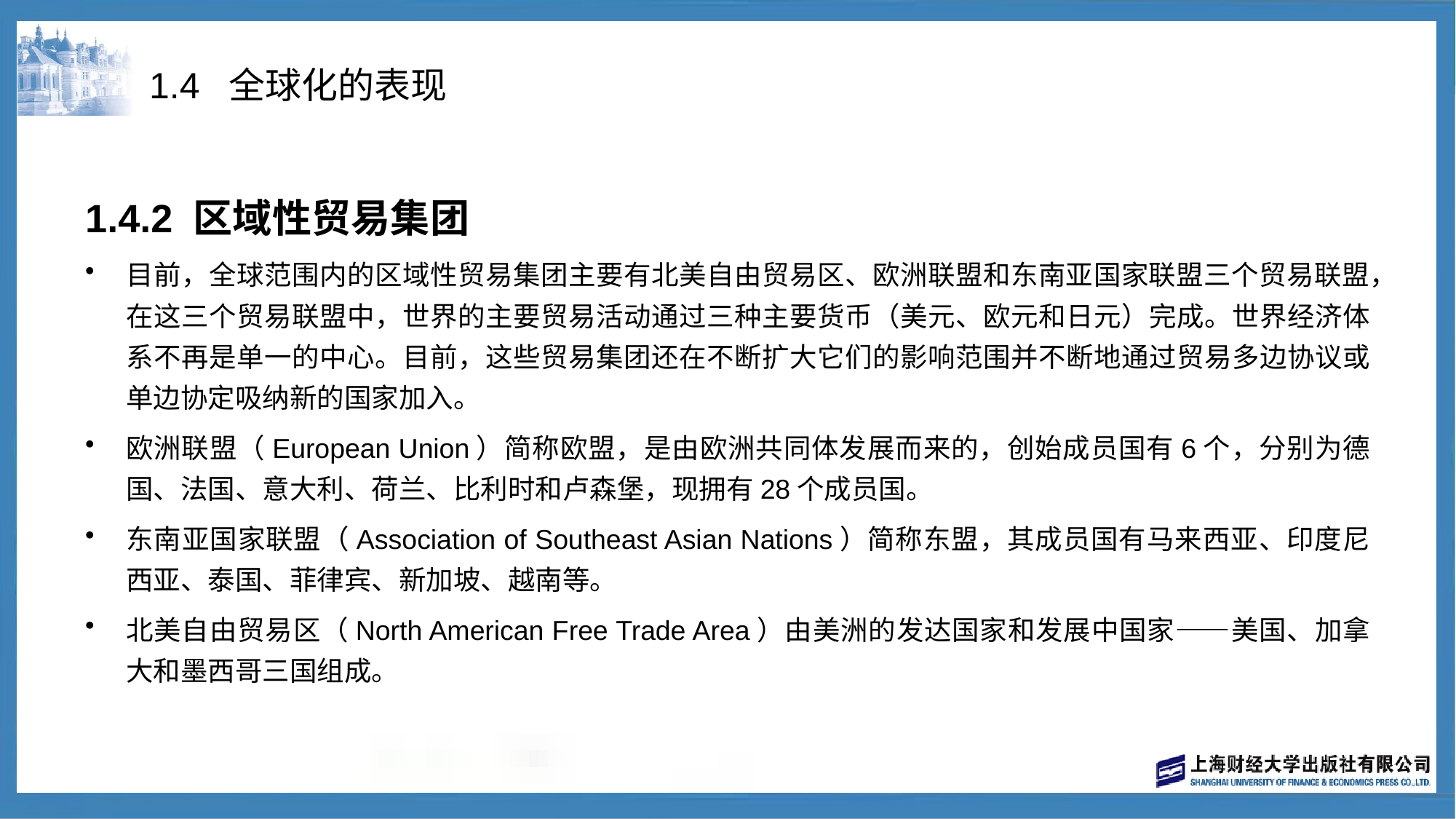

# 1.4  全球化的表现
1.4.2 区域性贸易集团
目前，全球范围内的区域性贸易集团主要有北美自由贸易区、欧洲联盟和东南亚国家联盟三个贸易联盟，在这三个贸易联盟中，世界的主要贸易活动通过三种主要货币（美元、欧元和日元）完成。世界经济体系不再是单一的中心。目前，这些贸易集团还在不断扩大它们的影响范围并不断地通过贸易多边协议或单边协定吸纳新的国家加入。
欧洲联盟（European Union）简称欧盟，是由欧洲共同体发展而来的，创始成员国有6个，分别为德国、法国、意大利、荷兰、比利时和卢森堡，现拥有28个成员国。
东南亚国家联盟（Association of Southeast Asian Nations）简称东盟，其成员国有马来西亚、印度尼西亚、泰国、菲律宾、新加坡、越南等。
北美自由贸易区（North American Free Trade Area）由美洲的发达国家和发展中国家——美国、加拿大和墨西哥三国组成。